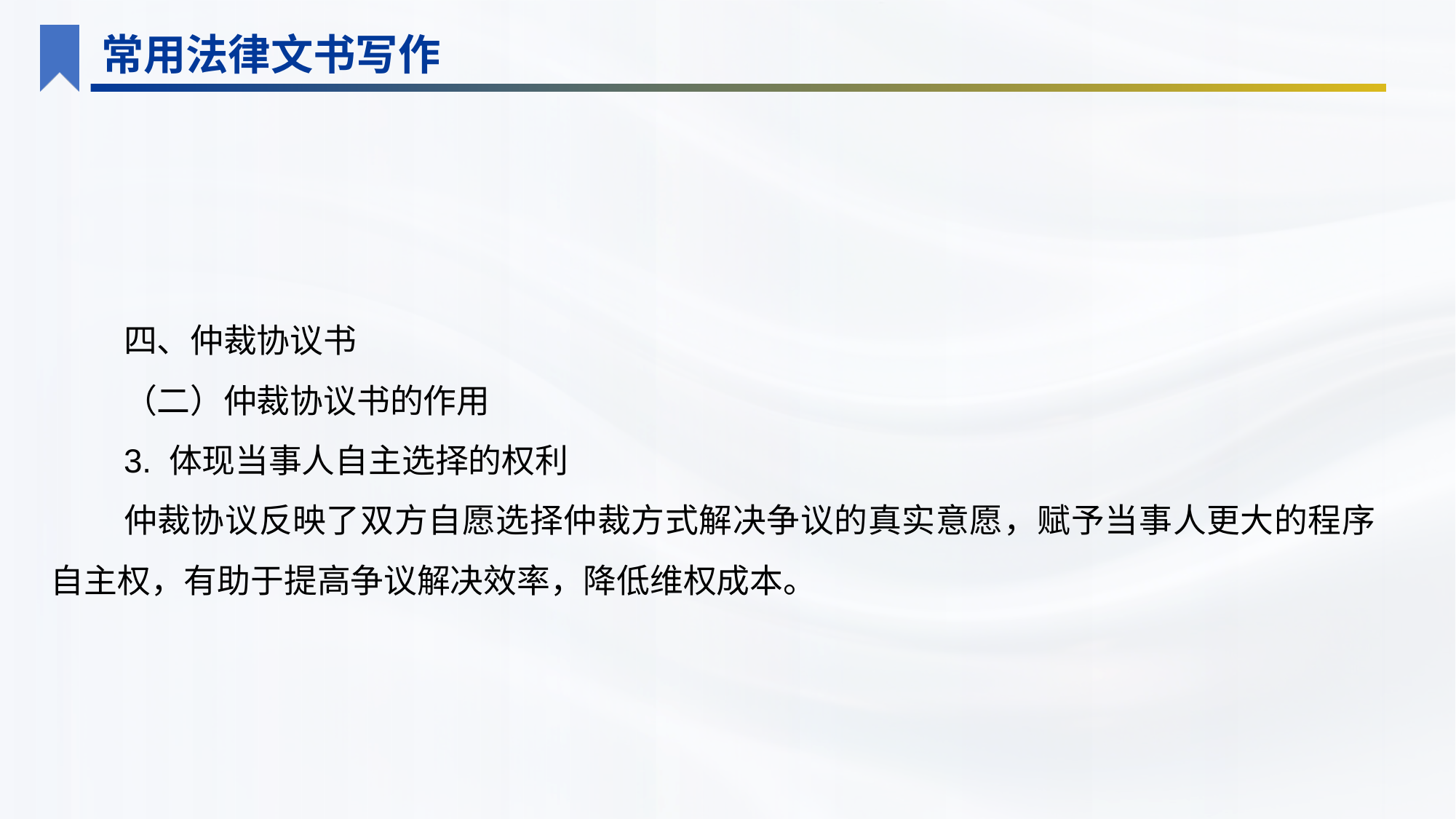

常用法律文书写作
四、仲裁协议书
（二）仲裁协议书的作用
3. 体现当事人自主选择的权利
仲裁协议反映了双方自愿选择仲裁方式解决争议的真实意愿，赋予当事人更大的程序自主权，有助于提高争议解决效率，降低维权成本。